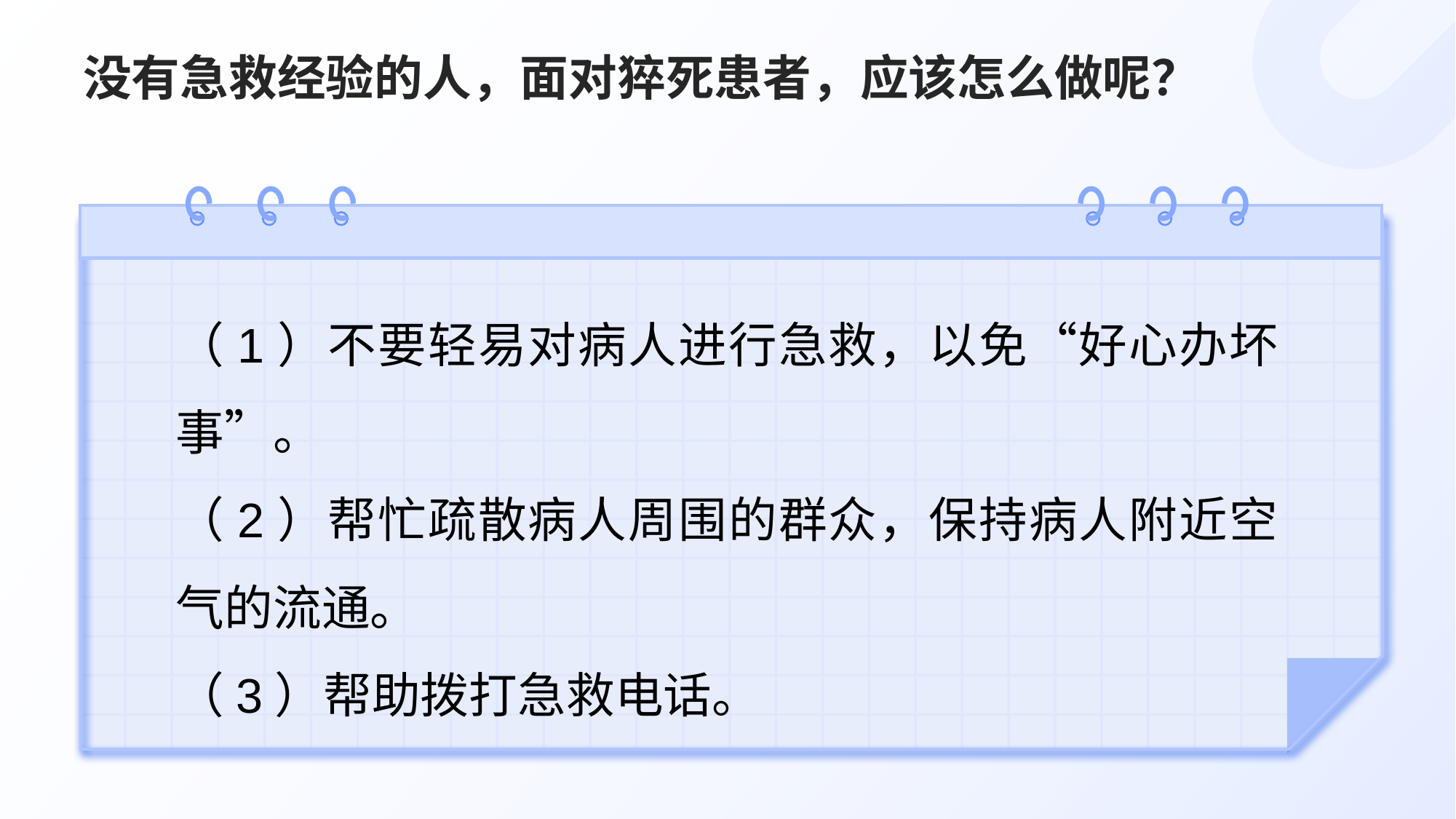

# 没有急救经验的人，面对猝死患者，应该怎么做呢？

（1）不要轻易对病人进行急救，以免“好心办坏事”。
（2）帮忙疏散病人周围的群众，保持病人附近空气的流通。
（3）帮助拨打急救电话。